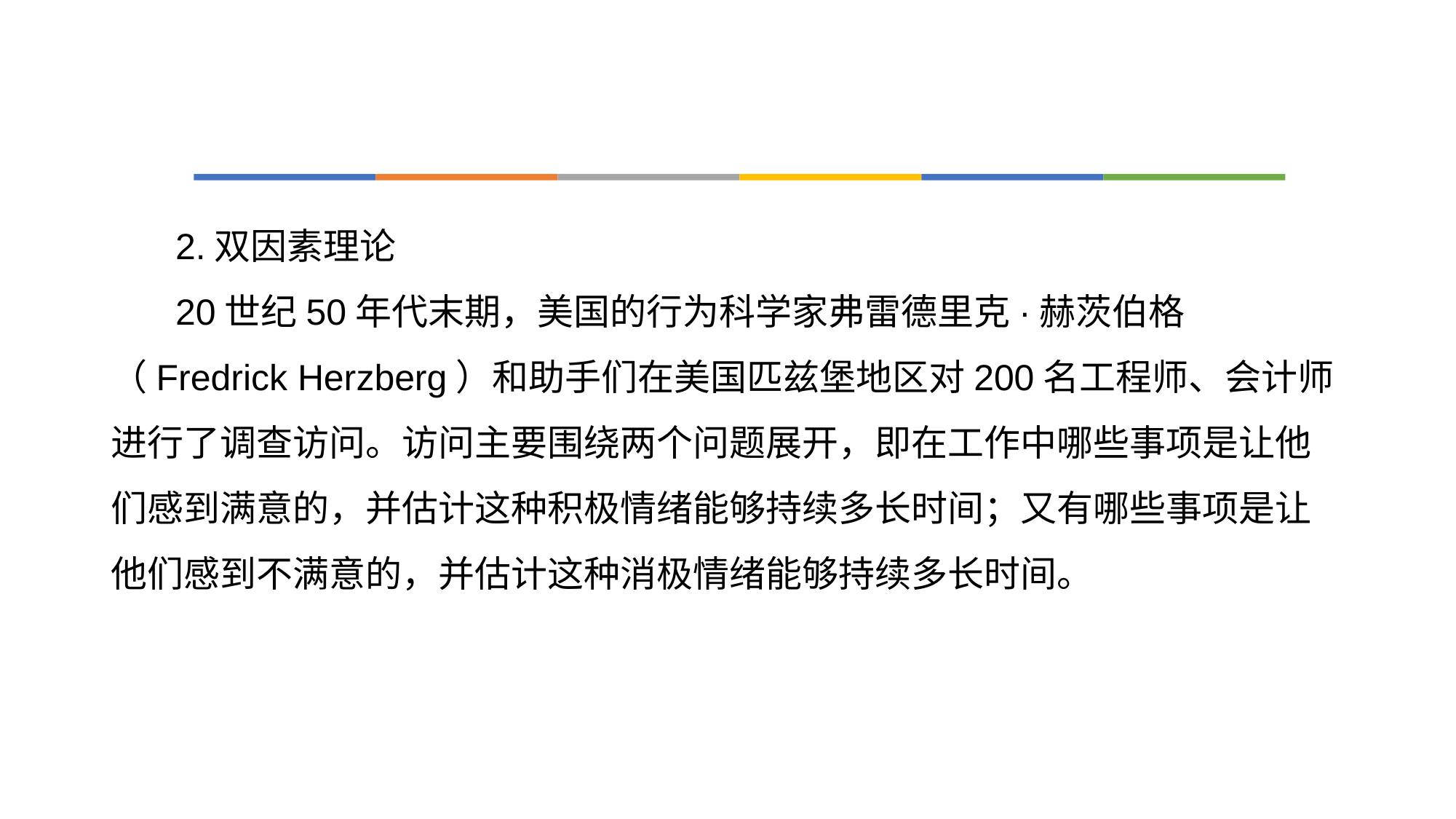

#
2.双因素理论
20世纪50年代末期，美国的行为科学家弗雷德里克·赫茨伯格（Fredrick Herzberg）和助手们在美国匹兹堡地区对200名工程师、会计师进行了调查访问。访问主要围绕两个问题展开，即在工作中哪些事项是让他们感到满意的，并估计这种积极情绪能够持续多长时间；又有哪些事项是让他们感到不满意的，并估计这种消极情绪能够持续多长时间。